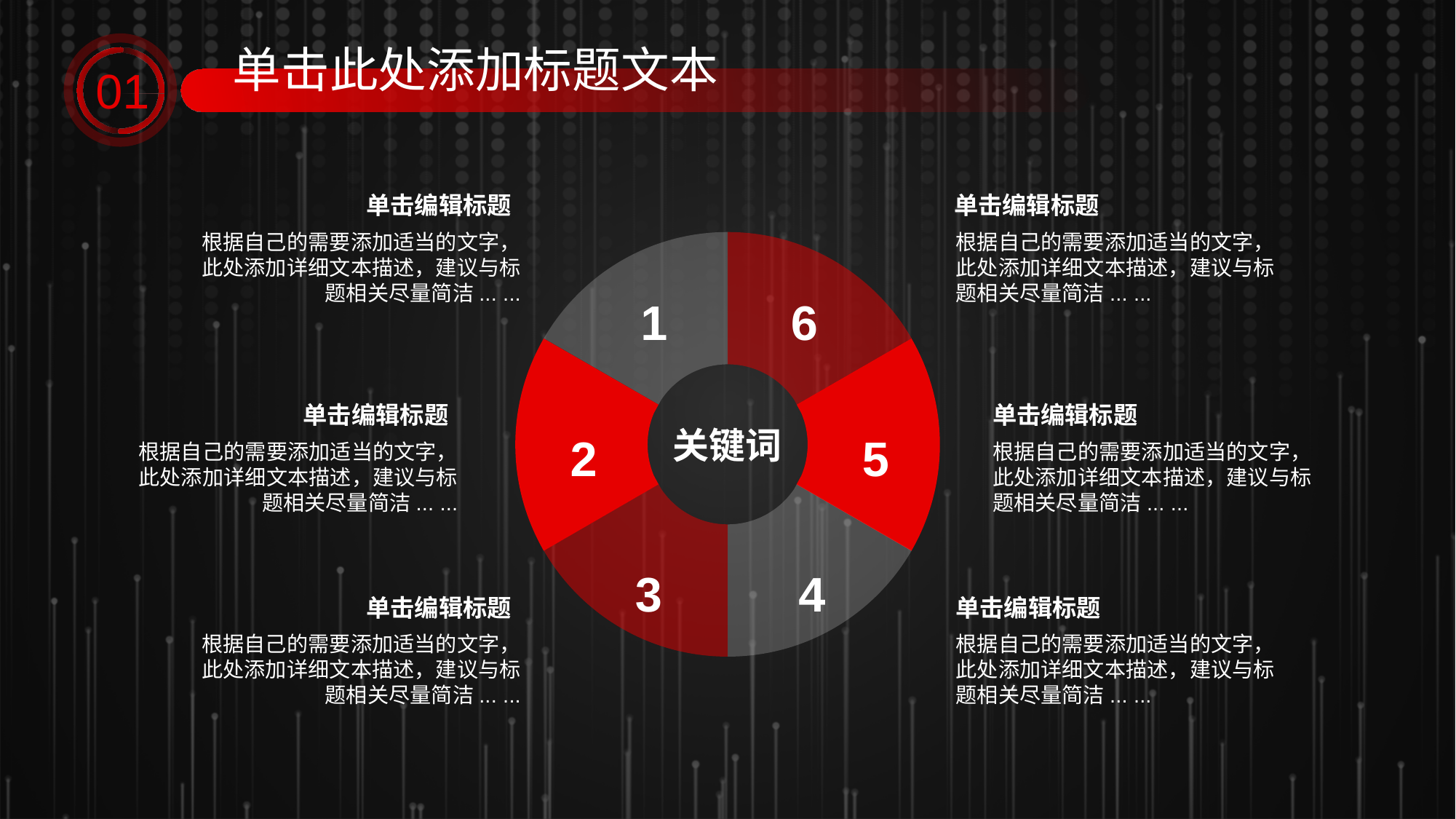

单击此处添加标题文本
01
单击编辑标题
根据自己的需要添加适当的文字，此处添加详细文本描述，建议与标题相关尽量简洁... ...
单击编辑标题
根据自己的需要添加适当的文字，此处添加详细文本描述，建议与标题相关尽量简洁... ...

1
6

关键词
2
5

3
4
单击编辑标题
根据自己的需要添加适当的文字，此处添加详细文本描述，建议与标题相关尽量简洁... ...
单击编辑标题
根据自己的需要添加适当的文字，此处添加详细文本描述，建议与标题相关尽量简洁... ...
单击编辑标题
根据自己的需要添加适当的文字，此处添加详细文本描述，建议与标题相关尽量简洁... ...
单击编辑标题
根据自己的需要添加适当的文字，此处添加详细文本描述，建议与标题相关尽量简洁... ...